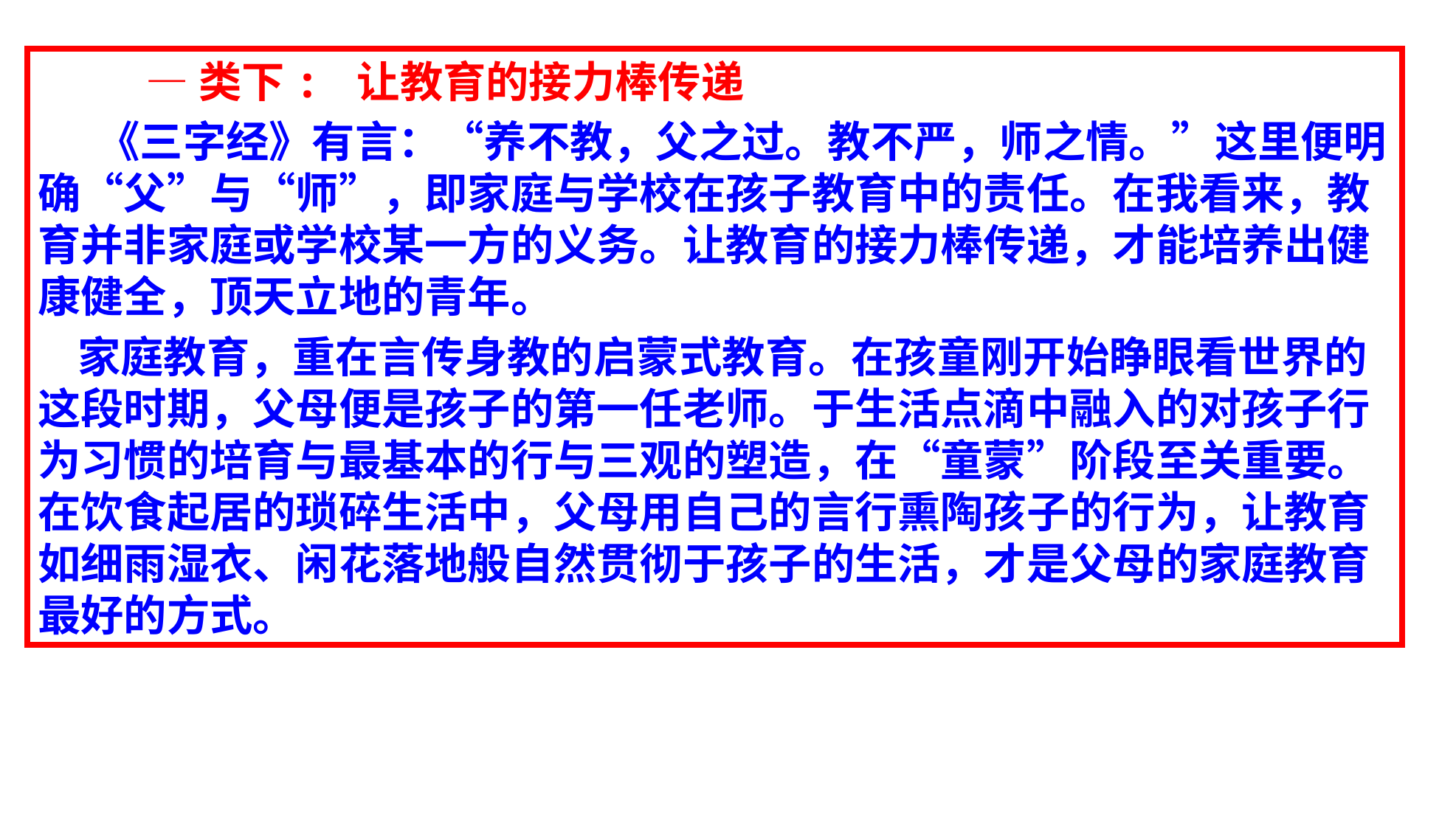

—类下: 让教育的接力棒传递
     《三字经》有言：“养不教，父之过。教不严，师之情。”这里便明确“父”与“师”，即家庭与学校在孩子教育中的责任。在我看来，教育并非家庭或学校某一方的义务。让教育的接力棒传递，才能培养出健康健全，顶天立地的青年。
   家庭教育，重在言传身教的启蒙式教育。在孩童刚开始睁眼看世界的这段时期，父母便是孩子的第一任老师。于生活点滴中融入的对孩子行为习惯的培育与最基本的行与三观的塑造，在“童蒙”阶段至关重要。在饮食起居的琐碎生活中，父母用自己的言行熏陶孩子的行为，让教育如细雨湿衣、闲花落地般自然贯彻于孩子的生活，才是父母的家庭教育最好的方式。